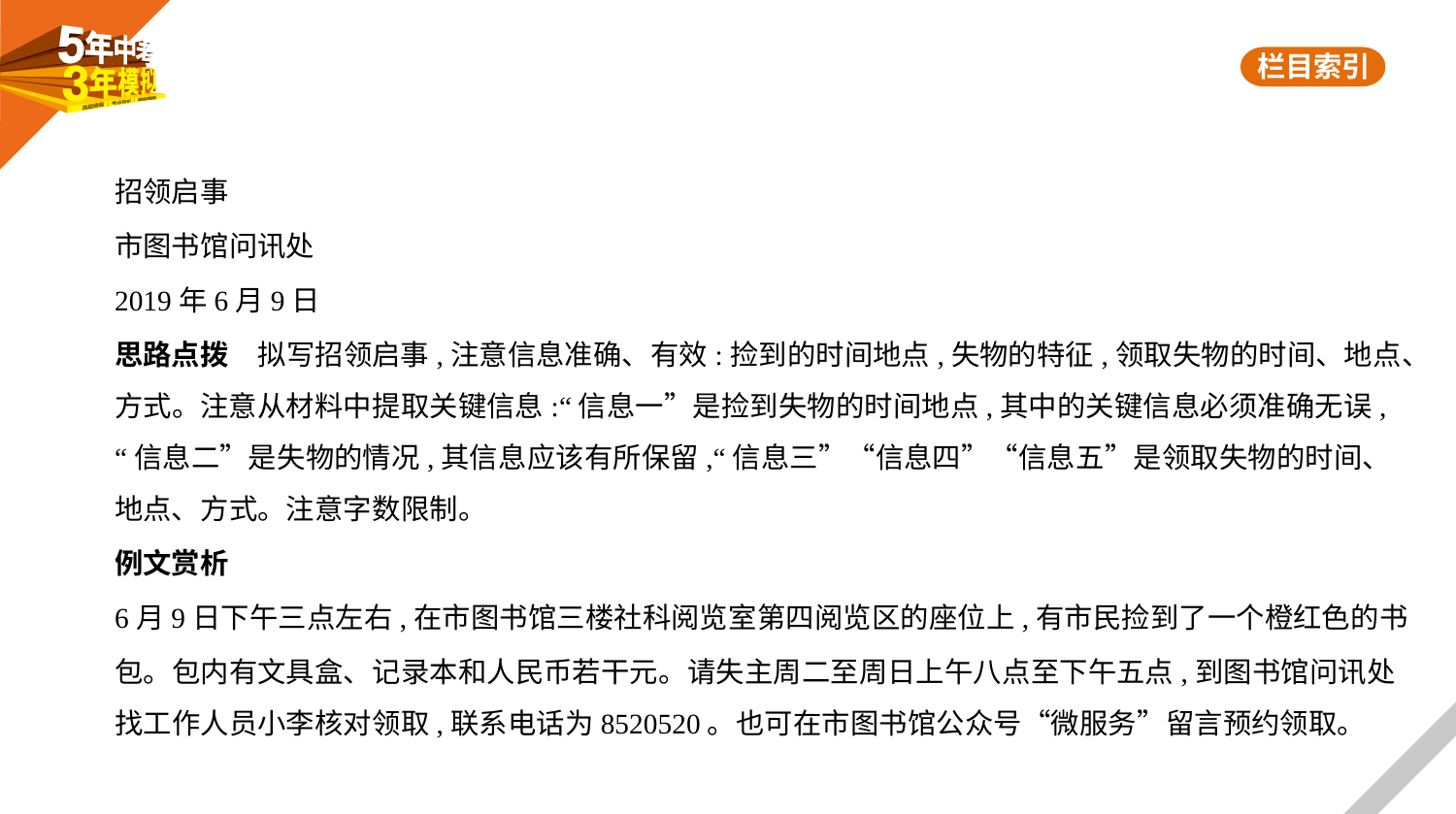

招领启事
市图书馆问讯处
2019年6月9日
思路点拨　拟写招领启事,注意信息准确、有效:捡到的时间地点,失物的特征,领取失物的时间、地点、
方式。注意从材料中提取关键信息:“信息一”是捡到失物的时间地点,其中的关键信息必须准确无误,
“信息二”是失物的情况,其信息应该有所保留,“信息三”“信息四”“信息五”是领取失物的时间、
地点、方式。注意字数限制。
例文赏析
6月9日下午三点左右,在市图书馆三楼社科阅览室第四阅览区的座位上,有市民捡到了一个橙红色的书
包。包内有文具盒、记录本和人民币若干元。请失主周二至周日上午八点至下午五点,到图书馆问讯处
找工作人员小李核对领取,联系电话为8520520。也可在市图书馆公众号“微服务”留言预约领取。